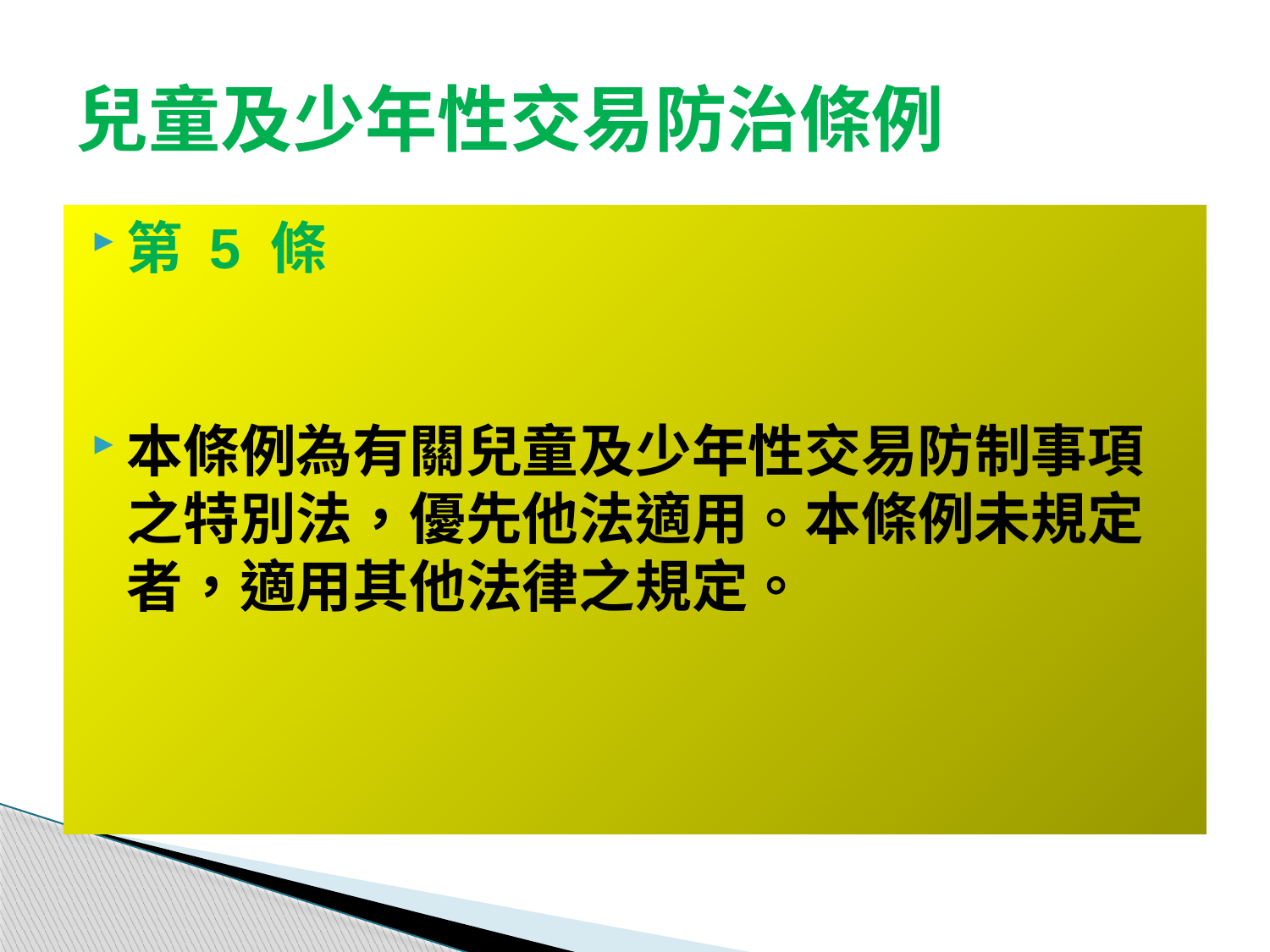

# 兒童及少年性交易防治條例
第 5 條

本條例為有關兒童及少年性交易防制事項之特別法，優先他法適用。本條例未規定者，適用其他法律之規定。